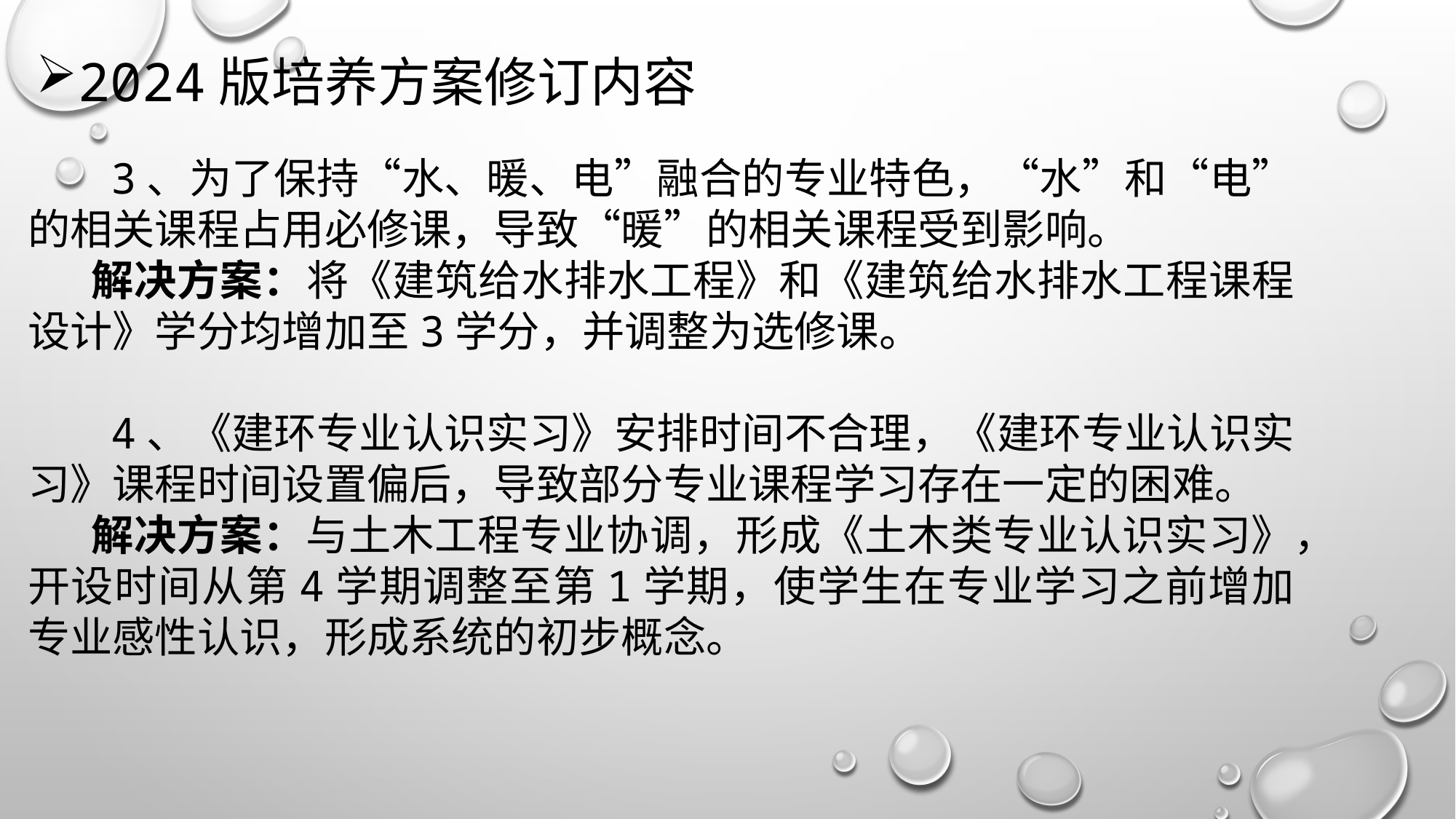

2024版培养方案修订内容
  3、为了保持“水、暖、电”融合的专业特色，“水”和“电”的相关课程占用必修课，导致“暖”的相关课程受到影响。
  解决方案：将《建筑给水排水工程》和《建筑给水排水工程课程设计》学分均增加至3学分，并调整为选修课。

  4、《建环专业认识实习》安排时间不合理，《建环专业认识实习》课程时间设置偏后，导致部分专业课程学习存在一定的困难。
  解决方案：与土木工程专业协调，形成《土木类专业认识实习》，开设时间从第4学期调整至第1学期，使学生在专业学习之前增加专业感性认识，形成系统的初步概念。